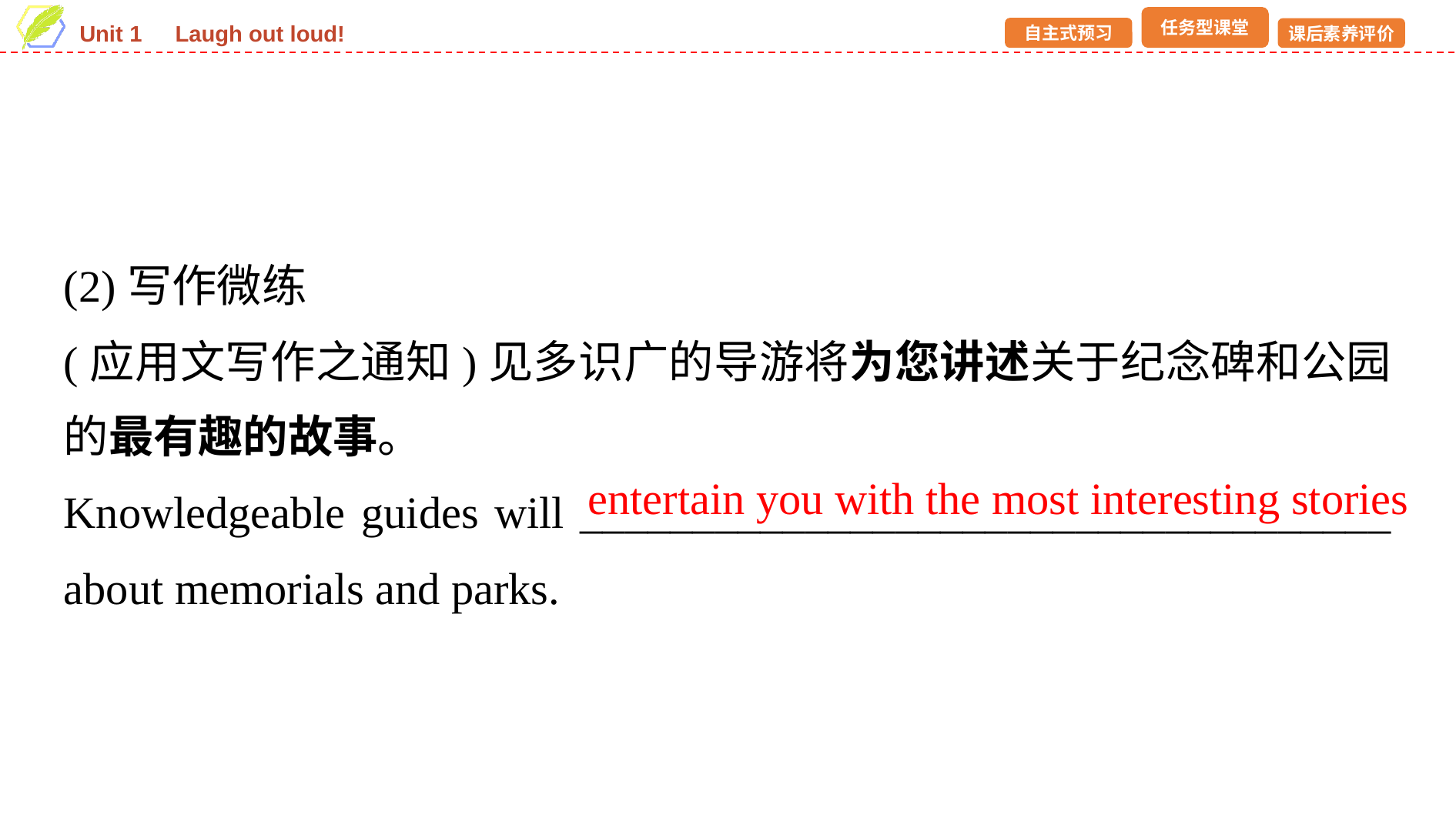

(2)写作微练
(应用文写作之通知)见多识广的导游将为您讲述关于纪念碑和公园的最有趣的故事。
Knowledgeable guides will ____________________________________ about memorials and parks.
entertain you with the most interesting stories